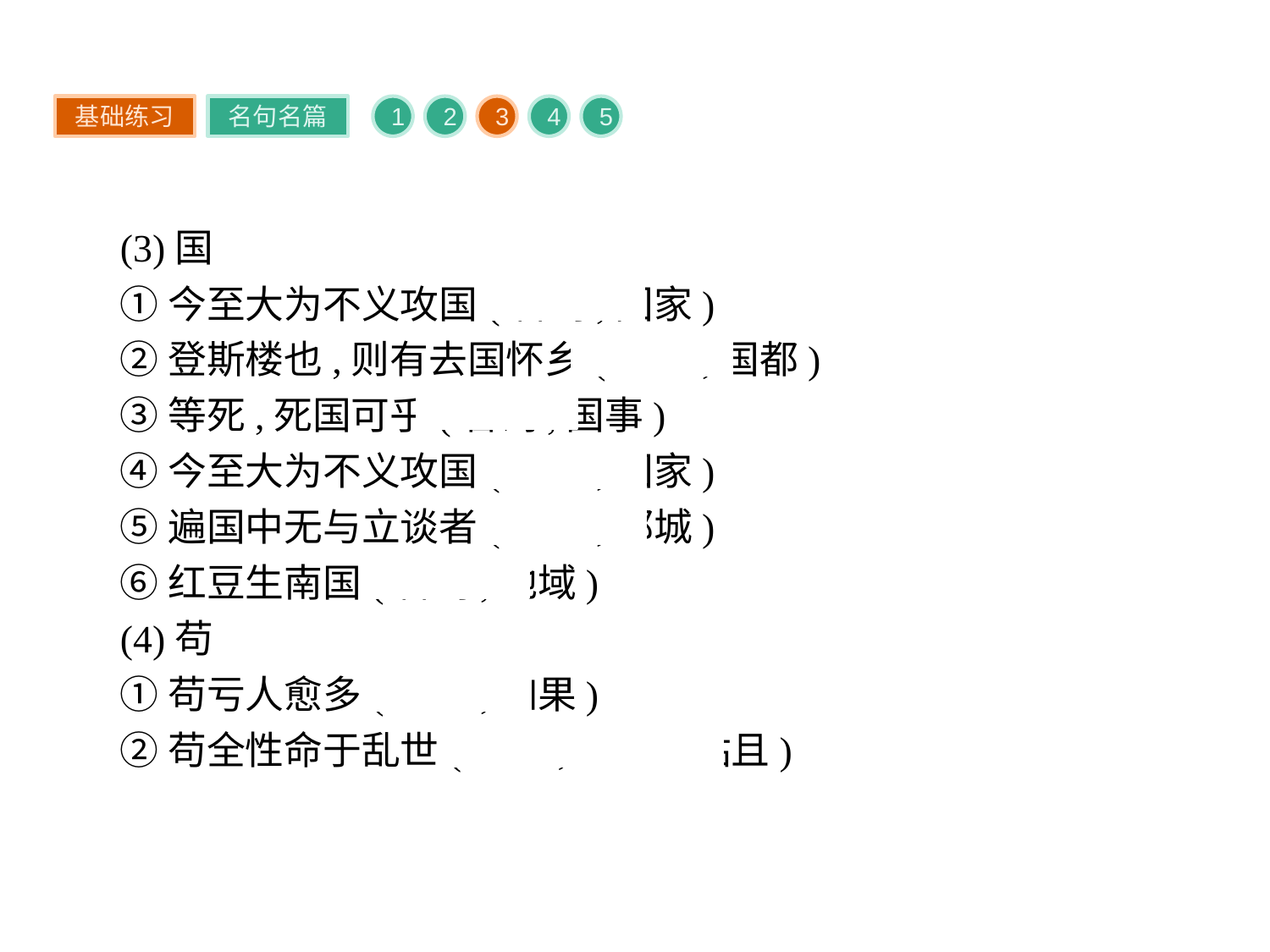

基础练习
名句名篇
1
2
3
4
5
(3)国
①今至大为不义攻国(名词,国家)
②登斯楼也,则有去国怀乡(名词,国都)
③等死,死国可乎(名词,国事)
④今至大为不义攻国(名词,国家)
⑤遍国中无与立谈者(名词,都城)
⑥红豆生南国(名词,地域)
(4)苟
①苟亏人愈多(连词,如果)
②苟全性命于乱世(副词,苟且、姑且)